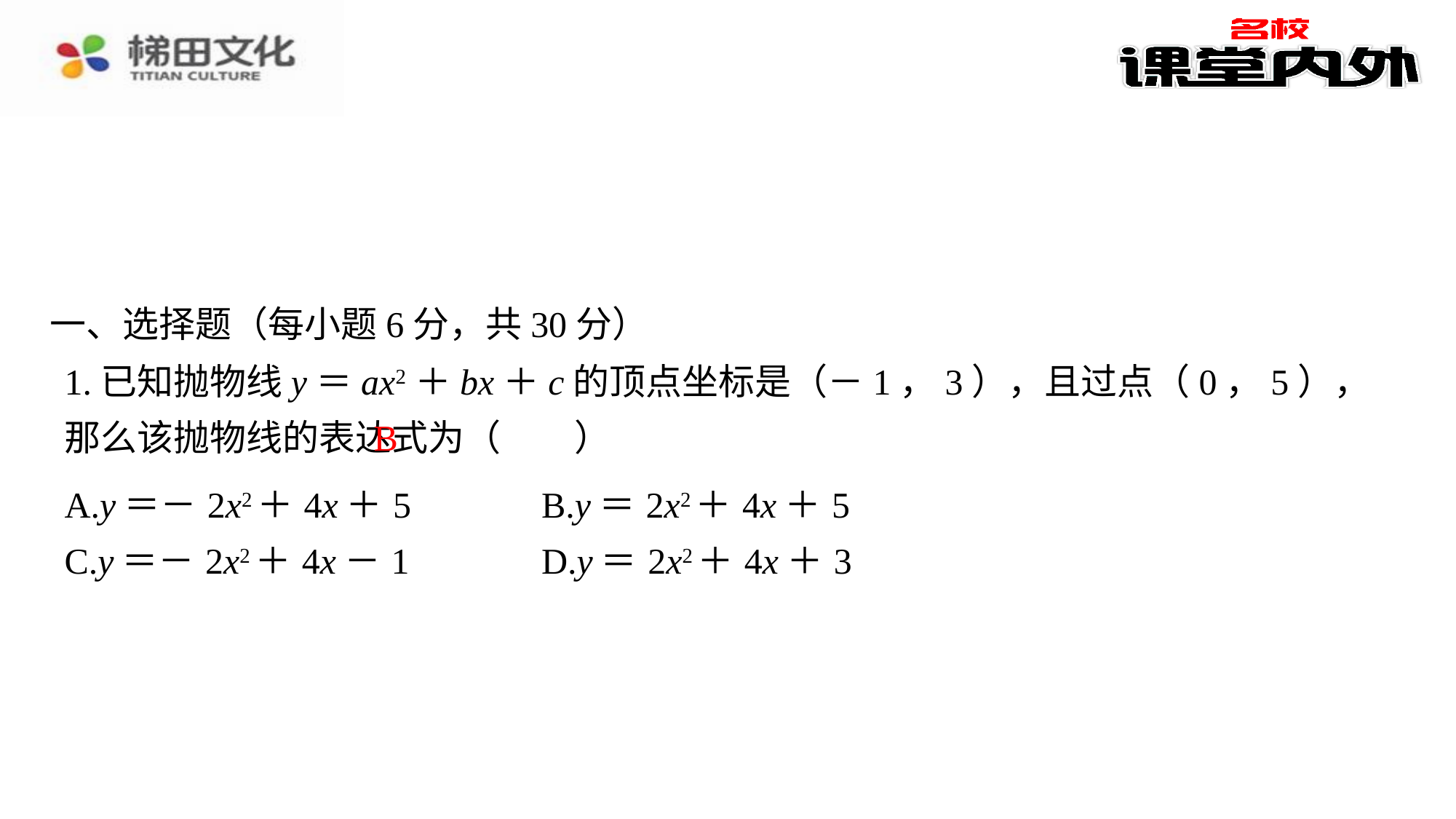

一、选择题（每小题6分，共30分）
1.已知抛物线y＝ax2＋bx＋c的顶点坐标是（－1，3），且过点（0，5），那么该抛物线的表达式为（　B　）
B
| A.y＝－2x2＋4x＋5 | B.y＝2x2＋4x＋5 |
| --- | --- |
| C.y＝－2x2＋4x－1 | D.y＝2x2＋4x＋3 |